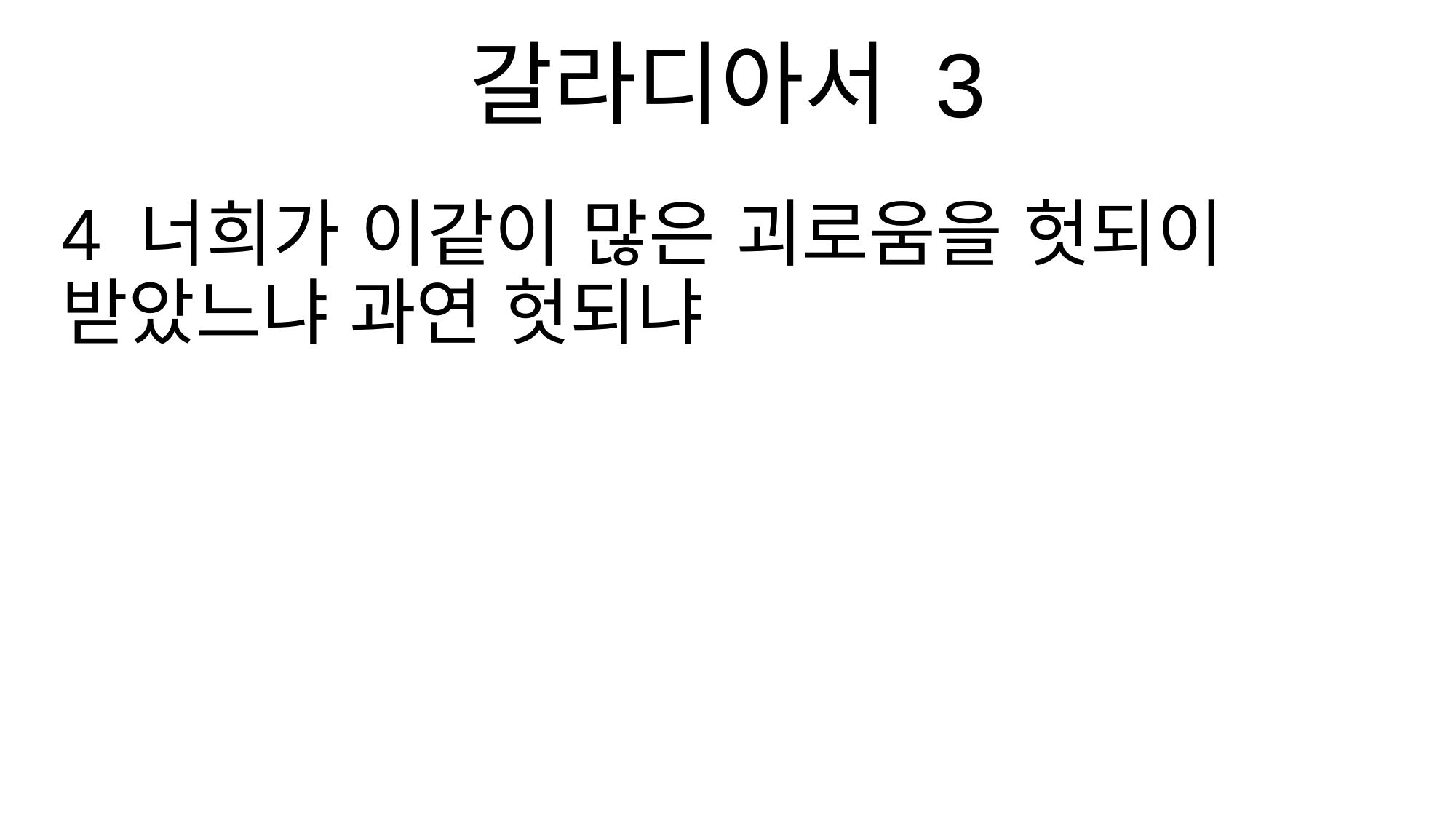

갈라디아서 3
4 너희가 이같이 많은 괴로움을 헛되이 받았느냐 과연 헛되냐